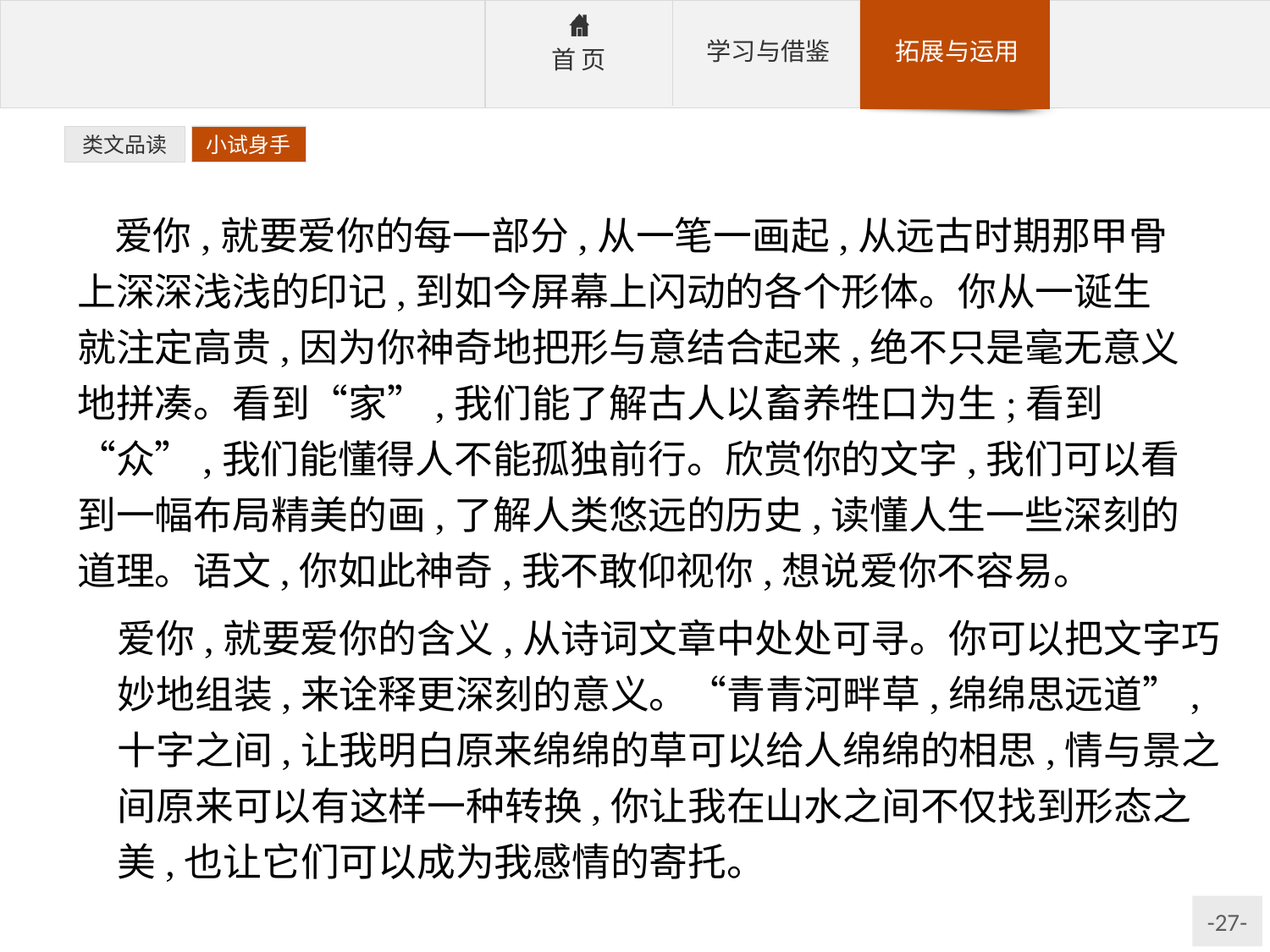

类文品读
小试身手
爱你,就要爱你的每一部分,从一笔一画起,从远古时期那甲骨上深深浅浅的印记,到如今屏幕上闪动的各个形体。你从一诞生就注定高贵,因为你神奇地把形与意结合起来,绝不只是毫无意义地拼凑。看到“家”,我们能了解古人以畜养牲口为生;看到“众”,我们能懂得人不能孤独前行。欣赏你的文字,我们可以看到一幅布局精美的画,了解人类悠远的历史,读懂人生一些深刻的道理。语文,你如此神奇,我不敢仰视你,想说爱你不容易。
爱你,就要爱你的含义,从诗词文章中处处可寻。你可以把文字巧妙地组装,来诠释更深刻的意义。“青青河畔草,绵绵思远道”,十字之间,让我明白原来绵绵的草可以给人绵绵的相思,情与景之间原来可以有这样一种转换,你让我在山水之间不仅找到形态之美,也让它们可以成为我感情的寄托。